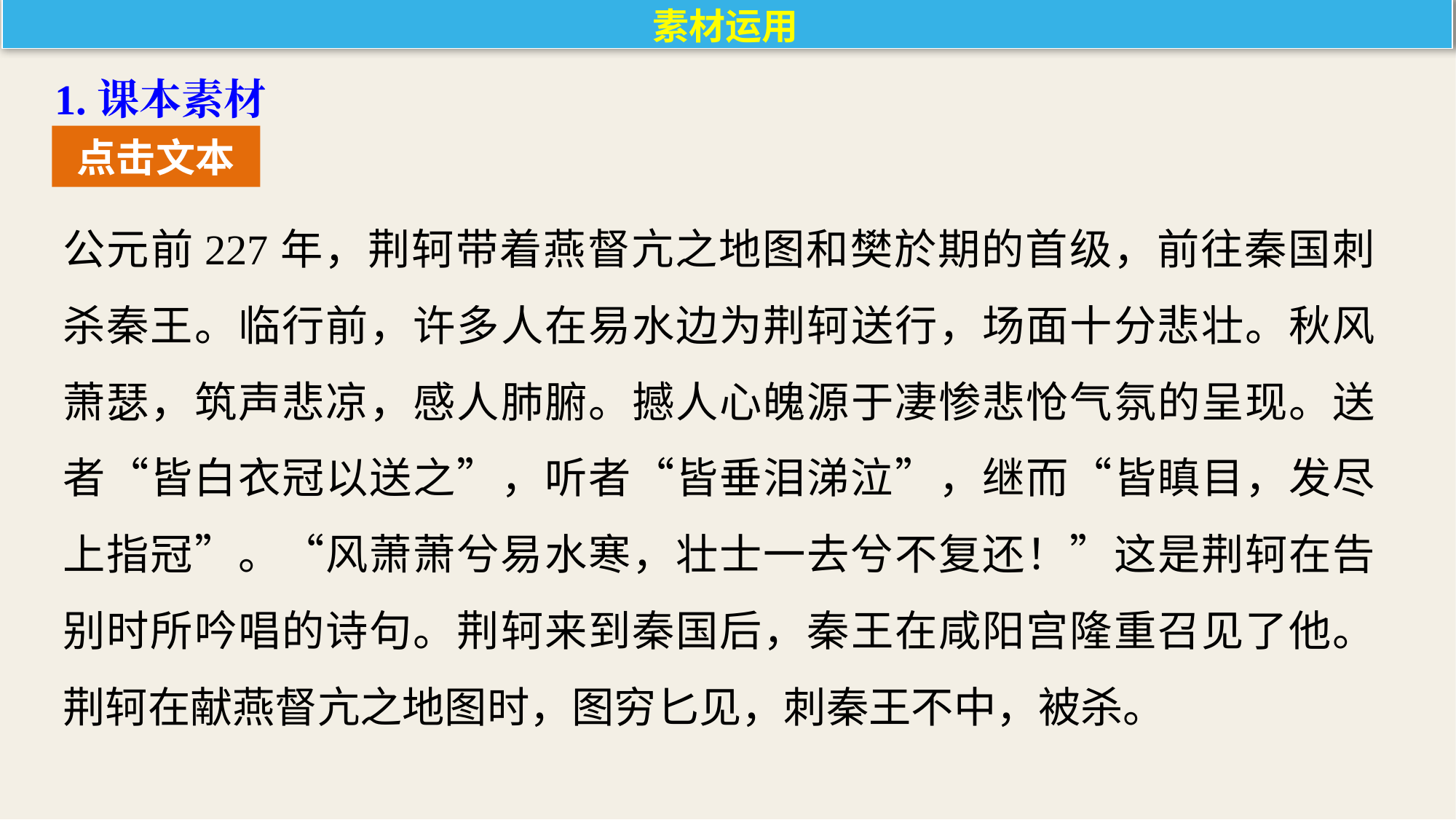

素材运用
1.课本素材
点击文本
公元前227年，荆轲带着燕督亢之地图和樊於期的首级，前往秦国刺杀秦王。临行前，许多人在易水边为荆轲送行，场面十分悲壮。秋风萧瑟，筑声悲凉，感人肺腑。撼人心魄源于凄惨悲怆气氛的呈现。送者“皆白衣冠以送之”，听者“皆垂泪涕泣”，继而“皆瞋目，发尽上指冠”。“风萧萧兮易水寒，壮士一去兮不复还！”这是荆轲在告别时所吟唱的诗句。荆轲来到秦国后，秦王在咸阳宫隆重召见了他。荆轲在献燕督亢之地图时，图穷匕见，刺秦王不中，被杀。